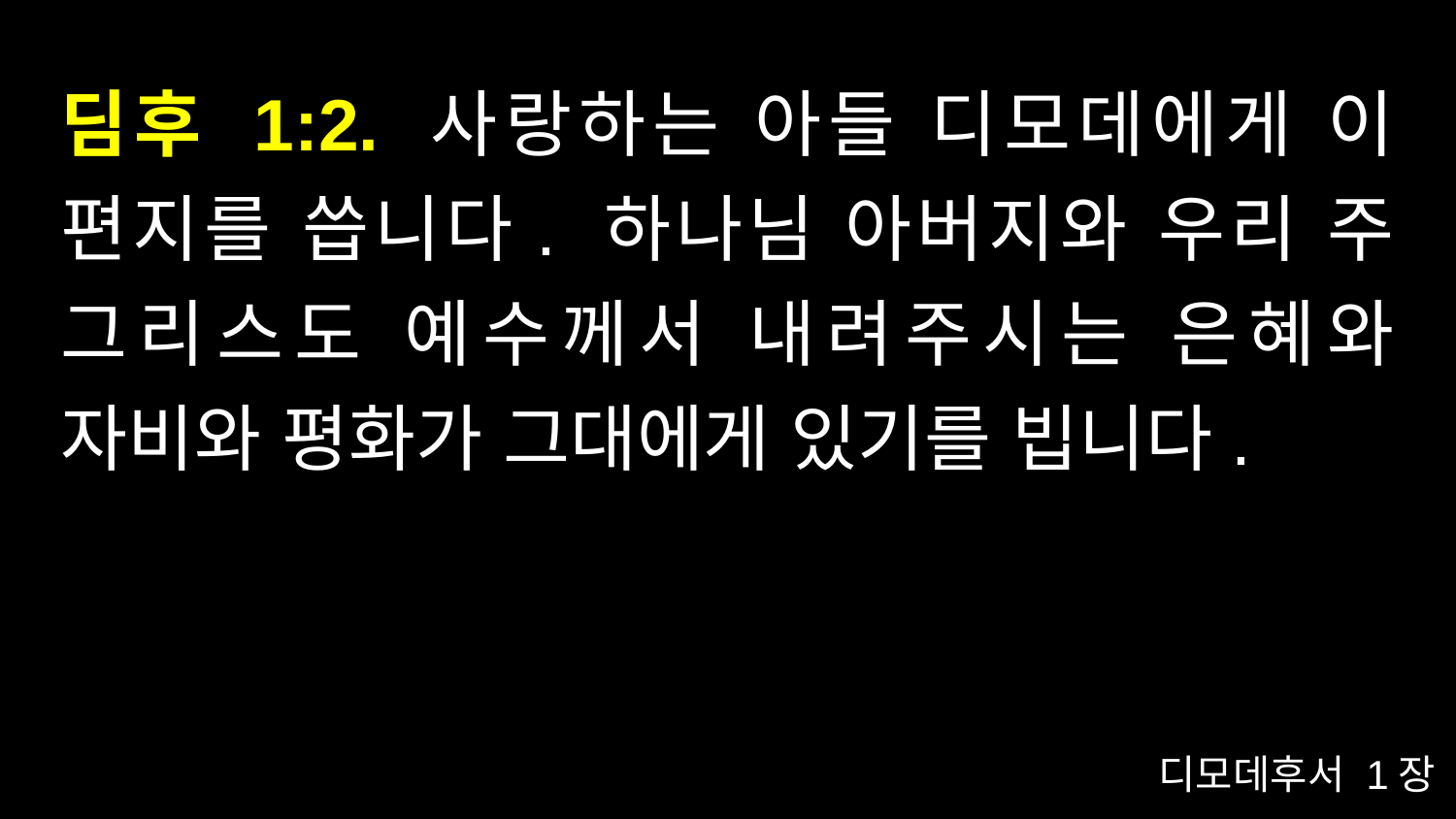

# 딤후 1:2. 사랑하는 아들 디모데에게 이 편지를 씁니다. 하나님 아버지와 우리 주 그리스도 예수께서 내려주시는 은혜와 자비와 평화가 그대에게 있기를 빕니다.
디모데후서 1장